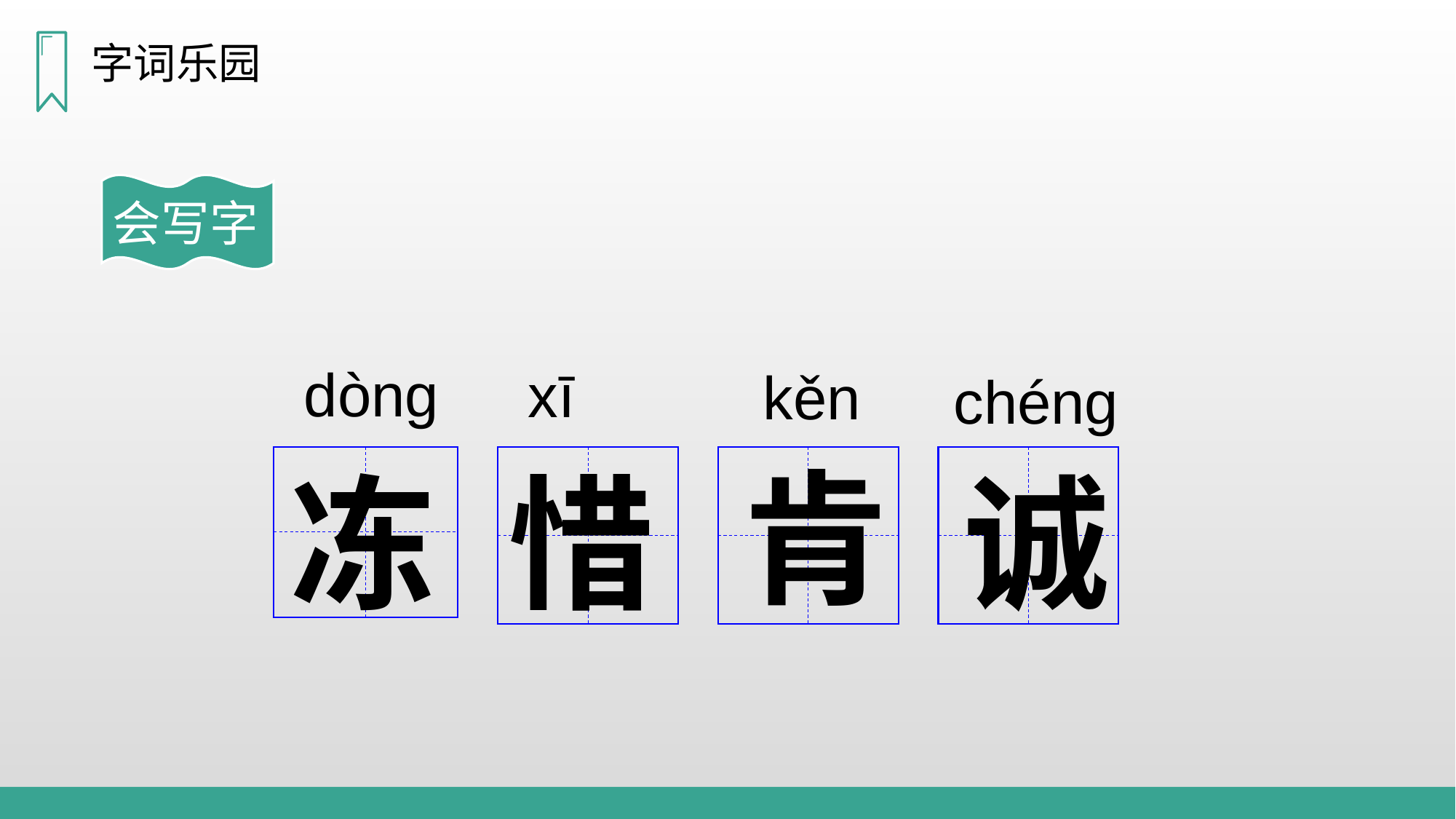

字词乐园
会写字
dònɡ

xī

kěn
chénɡ

肯
冻

惜
诚